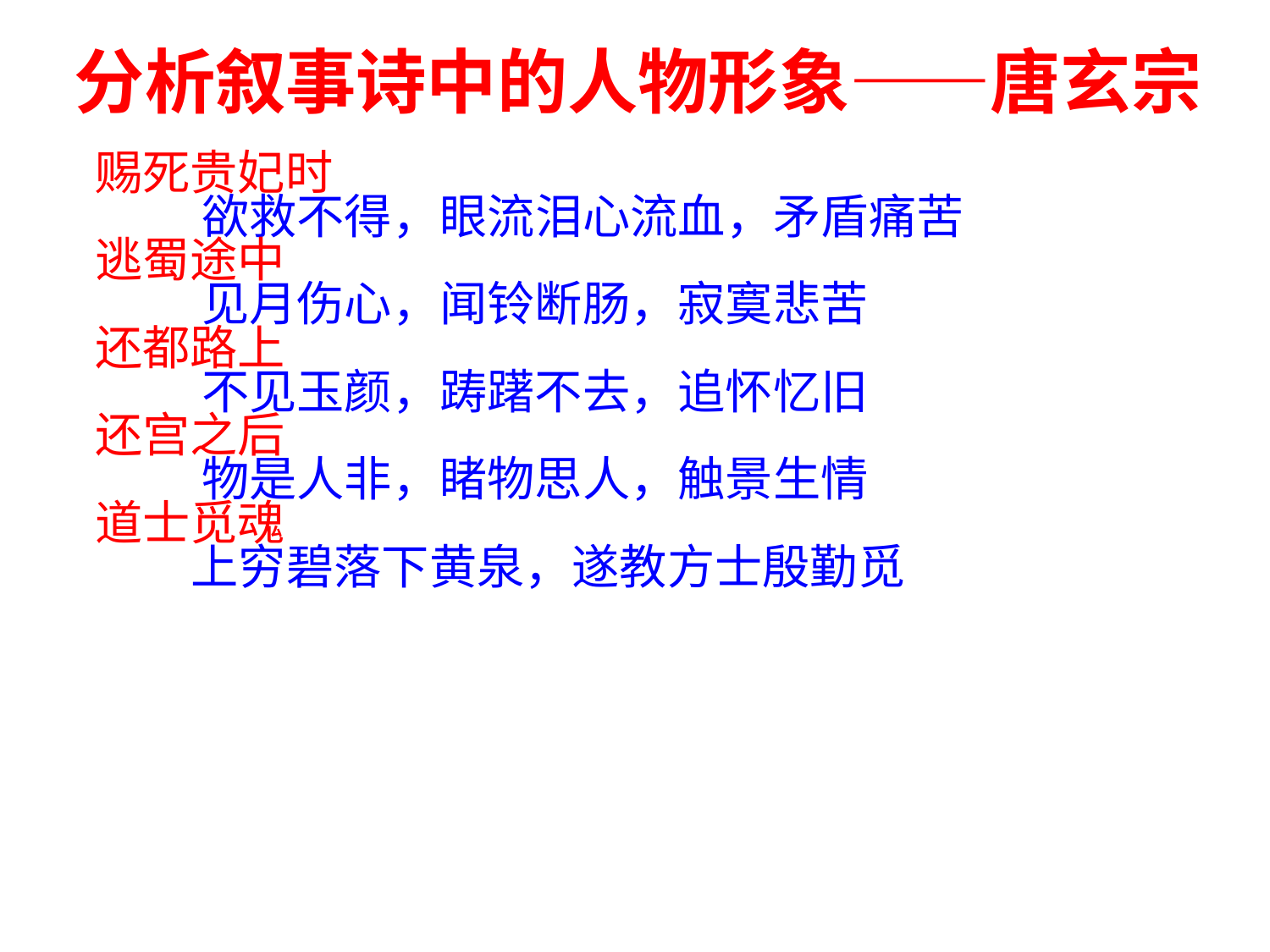

分析叙事诗中的人物形象——唐玄宗
赐死贵妃时
         欲救不得，眼流泪心流血，矛盾痛苦
逃蜀途中
         见月伤心，闻铃断肠，寂寞悲苦
还都路上
         不见玉颜，踌躇不去，追怀忆旧
还宫之后
         物是人非，睹物思人，触景生情
道士觅魂
        上穷碧落下黄泉，遂教方士殷勤觅